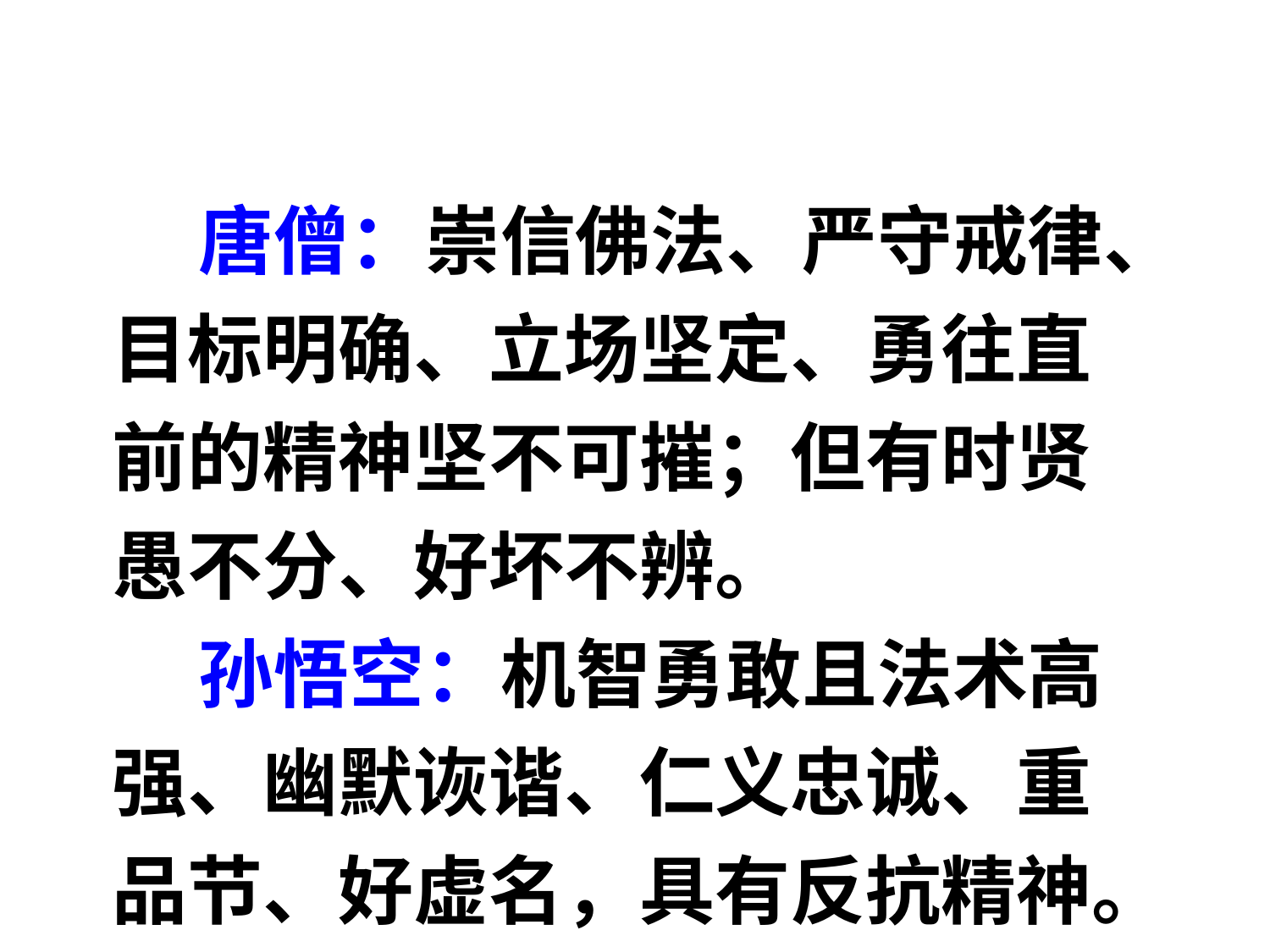

唐僧：崇信佛法、严守戒律、目标明确、立场坚定、勇往直前的精神坚不可摧；但有时贤愚不分、好坏不辨。
    孙悟空：机智勇敢且法术高强、幽默诙谐、仁义忠诚、重品节、好虚名，具有反抗精神。